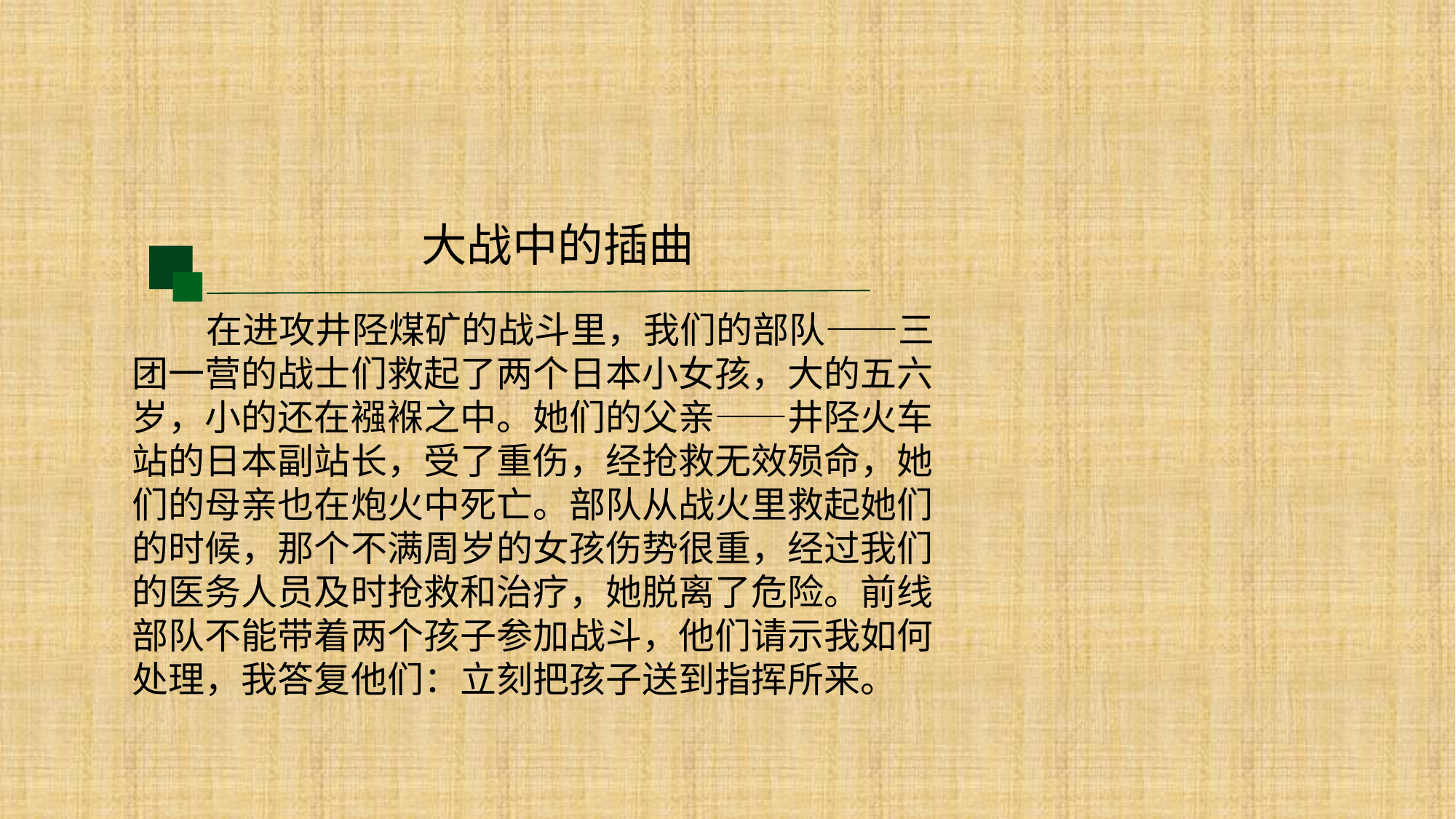

大战中的插曲

        在进攻井陉煤矿的战斗里，我们的部队——三团一营的战士们救起了两个日本小女孩，大的五六岁，小的还在襁褓之中。她们的父亲——井陉火车站的日本副站长，受了重伤，经抢救无效殒命，她们的母亲也在炮火中死亡。部队从战火里救起她们的时候，那个不满周岁的女孩伤势很重，经过我们的医务人员及时抢救和治疗，她脱离了危险。前线部队不能带着两个孩子参加战斗，他们请示我如何处理，我答复他们：立刻把孩子送到指挥所来。